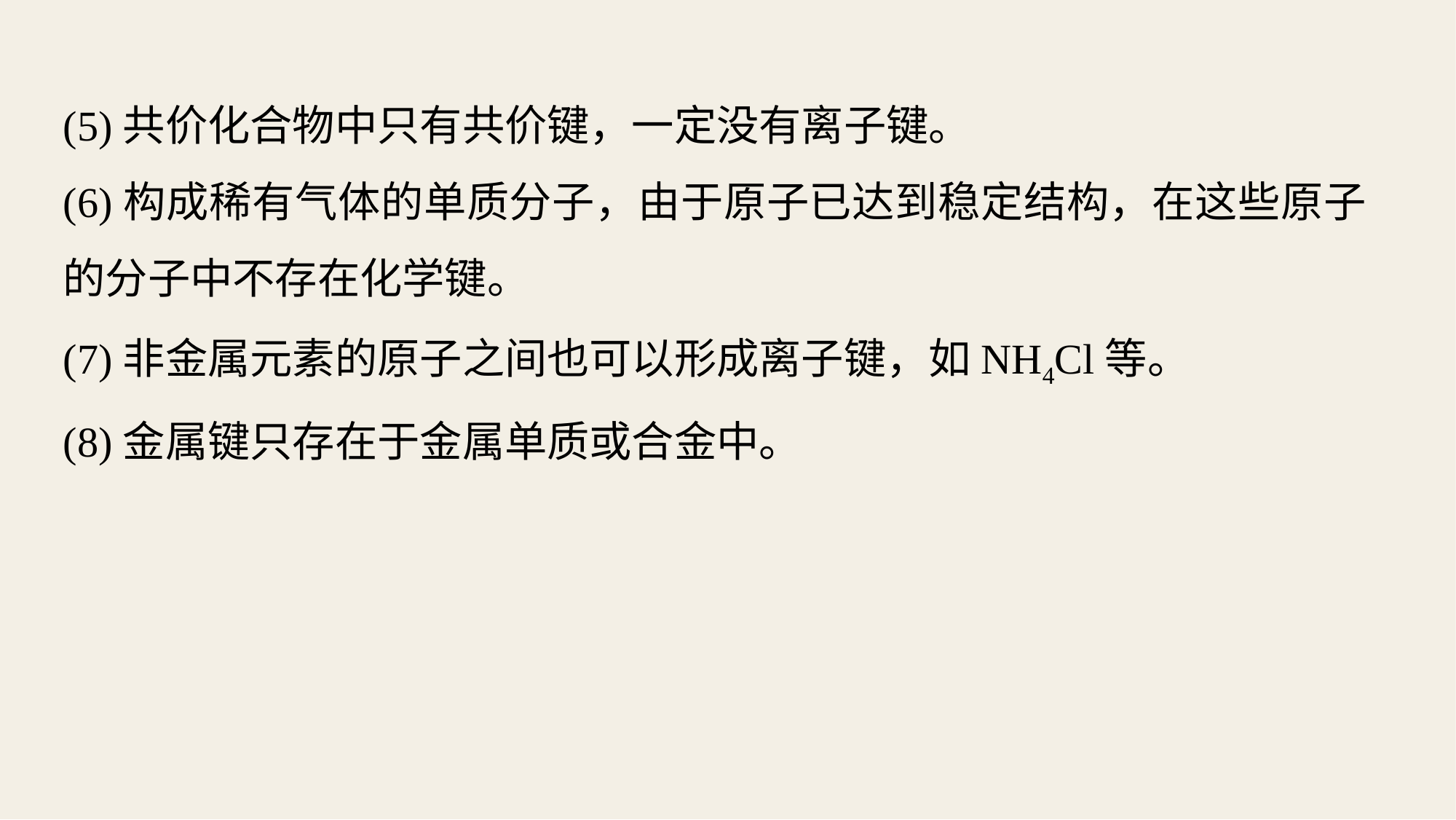

(5)共价化合物中只有共价键，一定没有离子键。
(6)构成稀有气体的单质分子，由于原子已达到稳定结构，在这些原子的分子中不存在化学键。
(7)非金属元素的原子之间也可以形成离子键，如NH4Cl等。
(8)金属键只存在于金属单质或合金中。